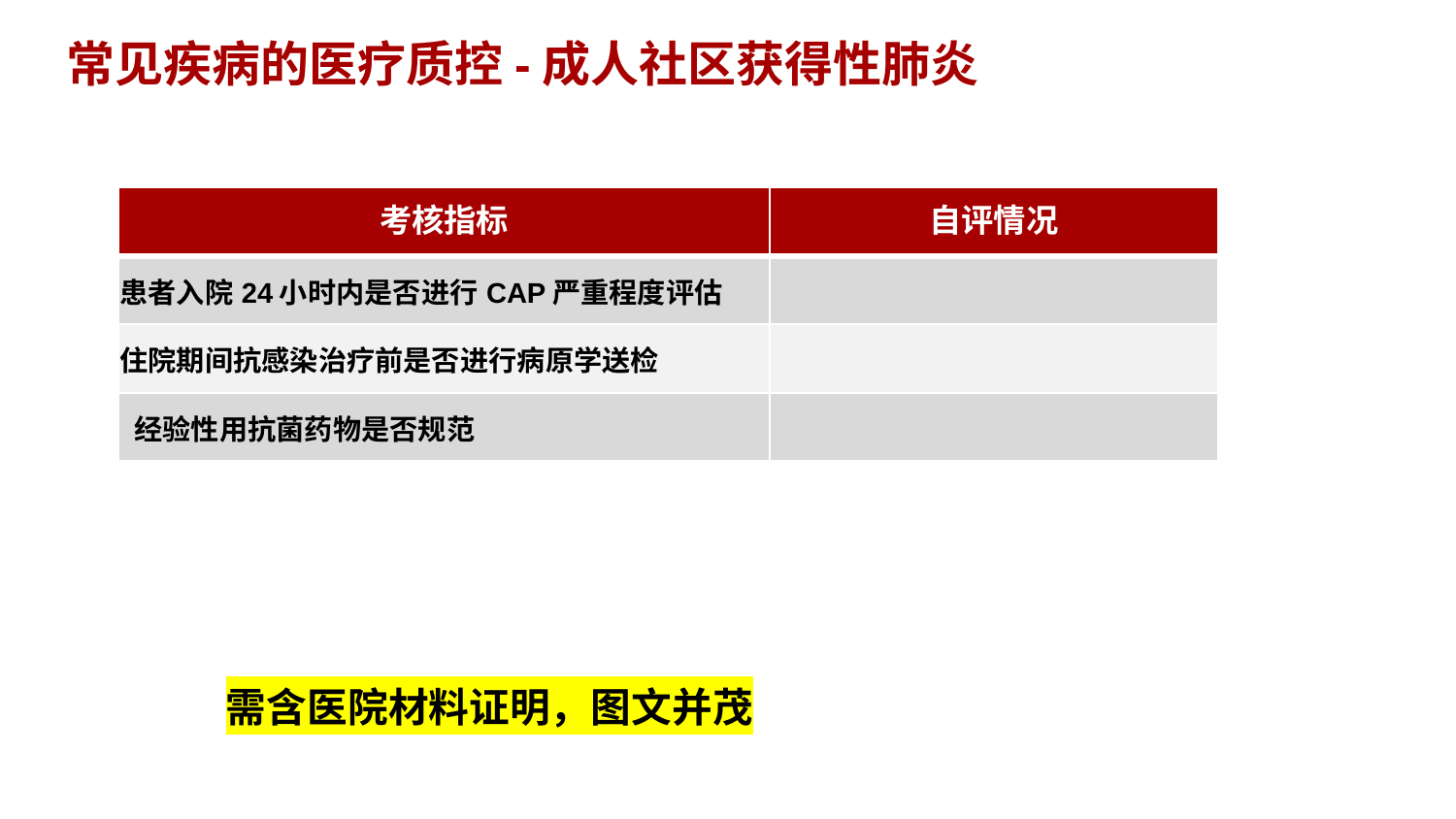

# 常见疾病的医疗质控-成人社区获得性肺炎
| 考核指标 | 自评情况 |
| --- | --- |
| 患者入院24小时内是否进行CAP严重程度评估 |  |
| 住院期间抗感染治疗前是否进行病原学送检 |  |
| 经验性用抗菌药物是否规范 |  |
需含医院材料证明，图文并茂